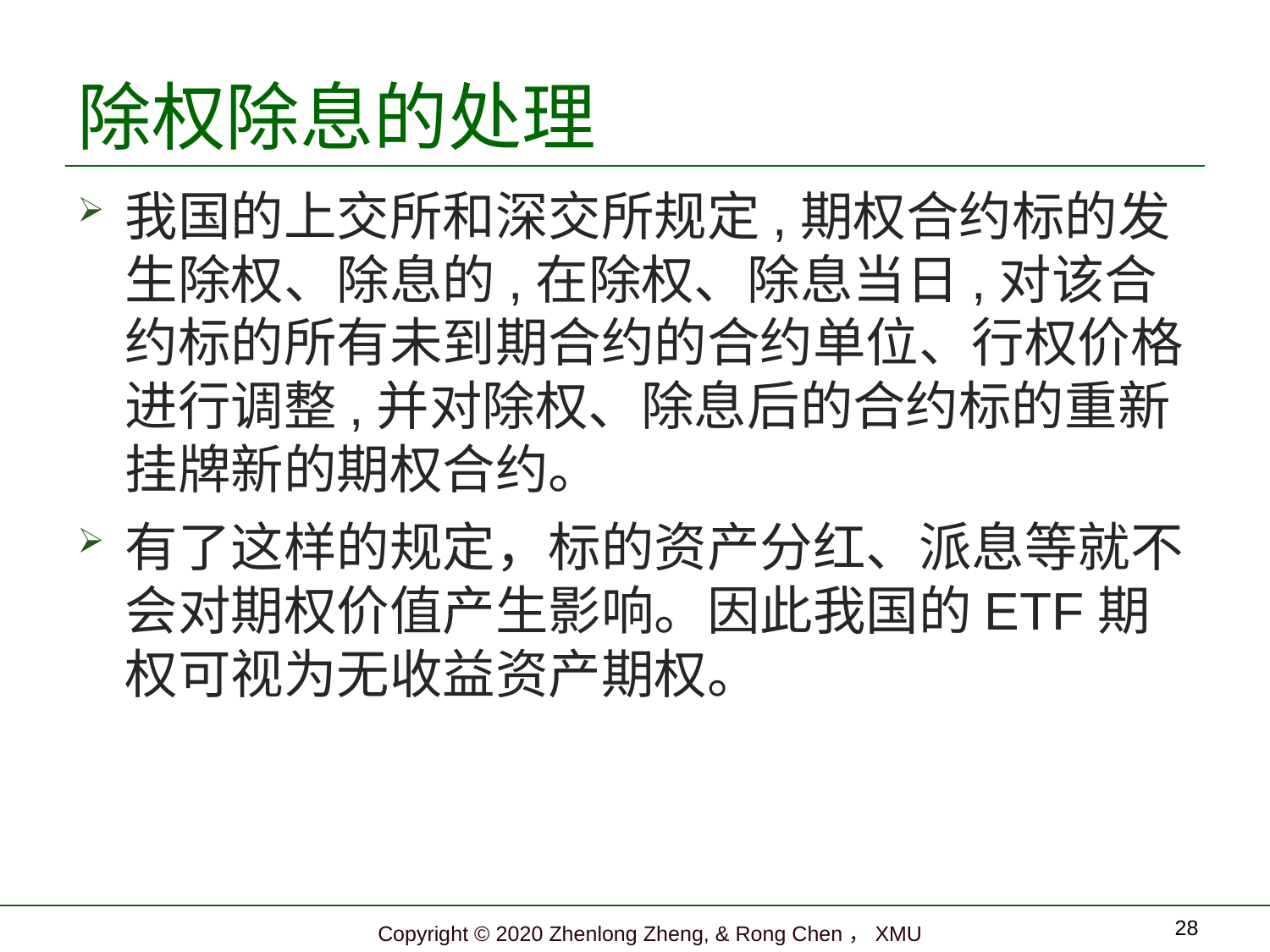

# 除权除息的处理
我国的上交所和深交所规定,期权合约标的发生除权、除息的,在除权、除息当日,对该合约标的所有未到期合约的合约单位、行权价格进行调整,并对除权、除息后的合约标的重新挂牌新的期权合约。
有了这样的规定，标的资产分红、派息等就不会对期权价值产生影响。因此我国的ETF期权可视为无收益资产期权。
28